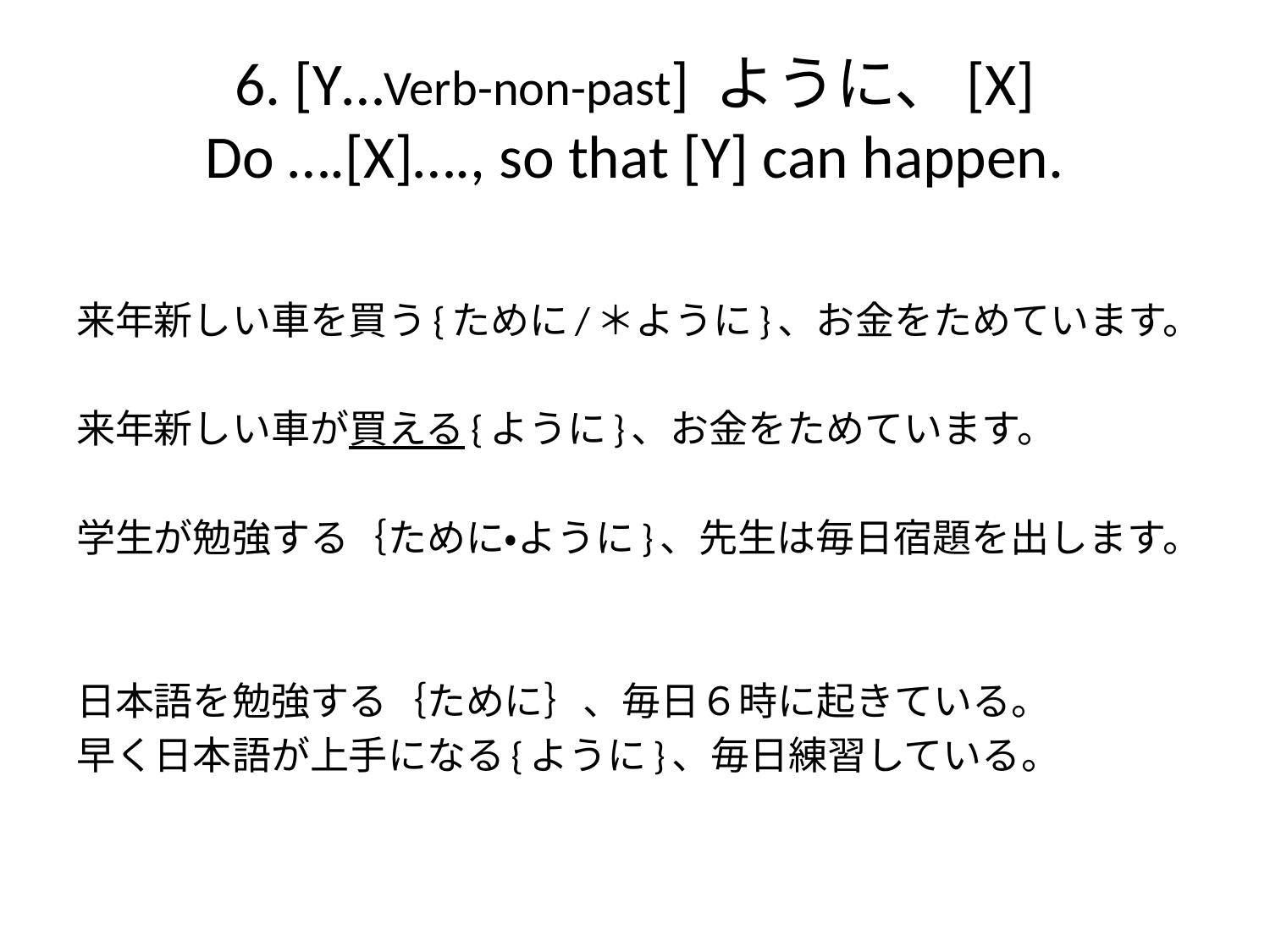

# 6. [Y…Verb-non-past] ように、[X] Do ….[X]…., so that [Y] can happen.
来年新しい車を買う{ために/＊ように}、お金をためています。

来年新しい車が買える{ように}、お金をためています。

学生が勉強する｛ために・ように}、先生は毎日宿題を出します。

日本語を勉強する｛ために｝、毎日６時に起きている。
早く日本語が上手になる{ように}、毎日練習している。